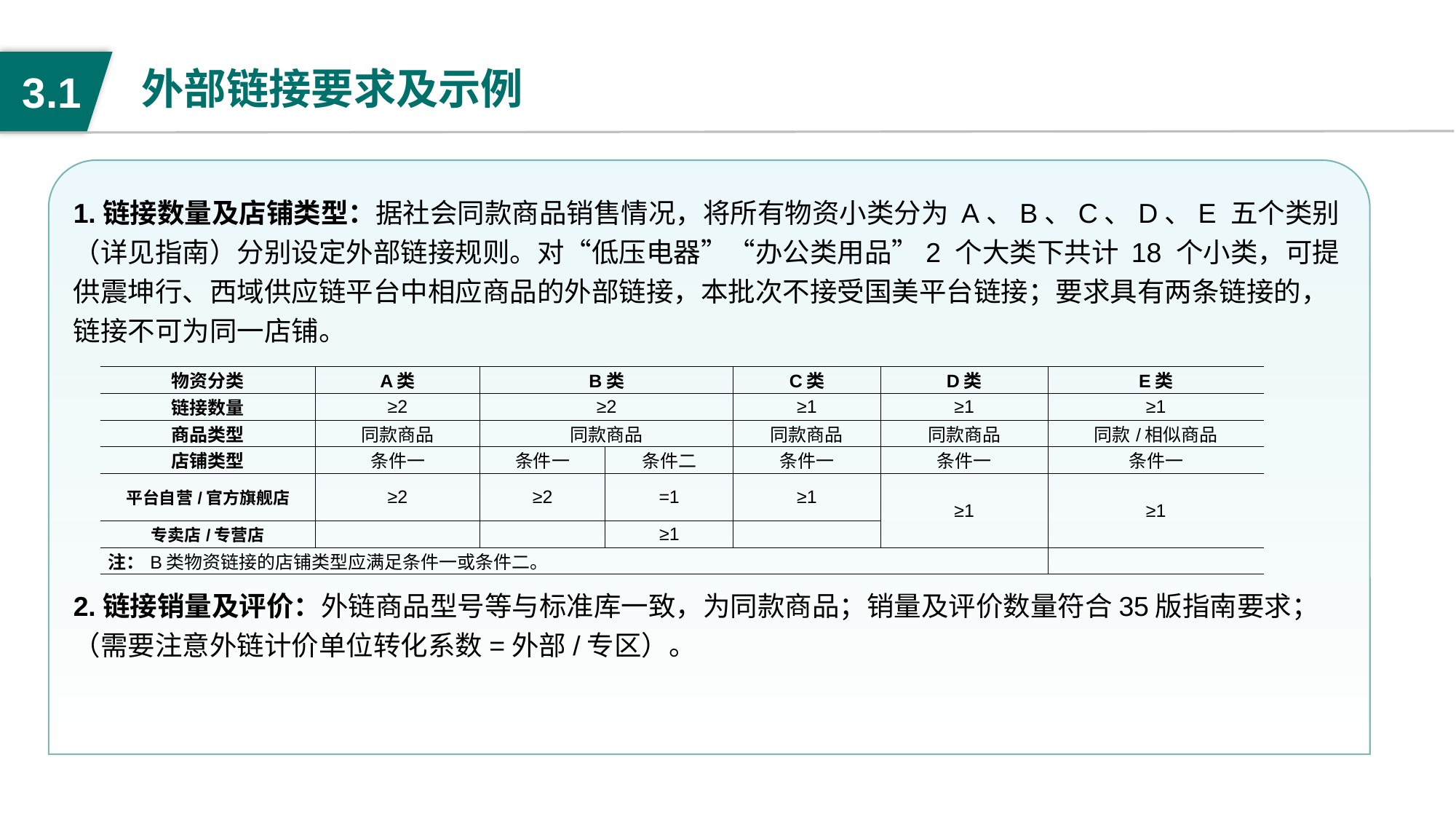

外部链接要求及示例
3.1
1.链接数量及店铺类型：据社会同款商品销售情况，将所有物资小类分为 A、B、C、D、E 五个类别（详见指南）分别设定外部链接规则。对“低压电器”“办公类用品”2 个大类下共计 18 个小类，可提供震坤行、西域供应链平台中相应商品的外部链接，本批次不接受国美平台链接；要求具有两条链接的，链接不可为同一店铺。

2.链接销量及评价：外链商品型号等与标准库一致，为同款商品；销量及评价数量符合35版指南要求；（需要注意外链计价单位转化系数=外部/专区）。

| 物资分类 | A类 | B类 |  | C类 | D类 | E类 |
| --- | --- | --- | --- | --- | --- | --- |
| 链接数量 | ≥2 | ≥2 |  | ≥1 | ≥1 | ≥1 |
| 商品类型 | 同款商品 | 同款商品 |  | 同款商品 | 同款商品 | 同款/相似商品 |
| 店铺类型 | 条件一 | 条件一 | 条件二 | 条件一 | 条件一 | 条件一 |
| 平台自营/官方旗舰店 | ≥2 | ≥2 | =1 | ≥1 | ≥1 | ≥1 |
| 专卖店/专营店 |  |  | ≥1 |  |  |  |
| 注：B类物资链接的店铺类型应满足条件一或条件二。 |  |  |  |  |  |  |